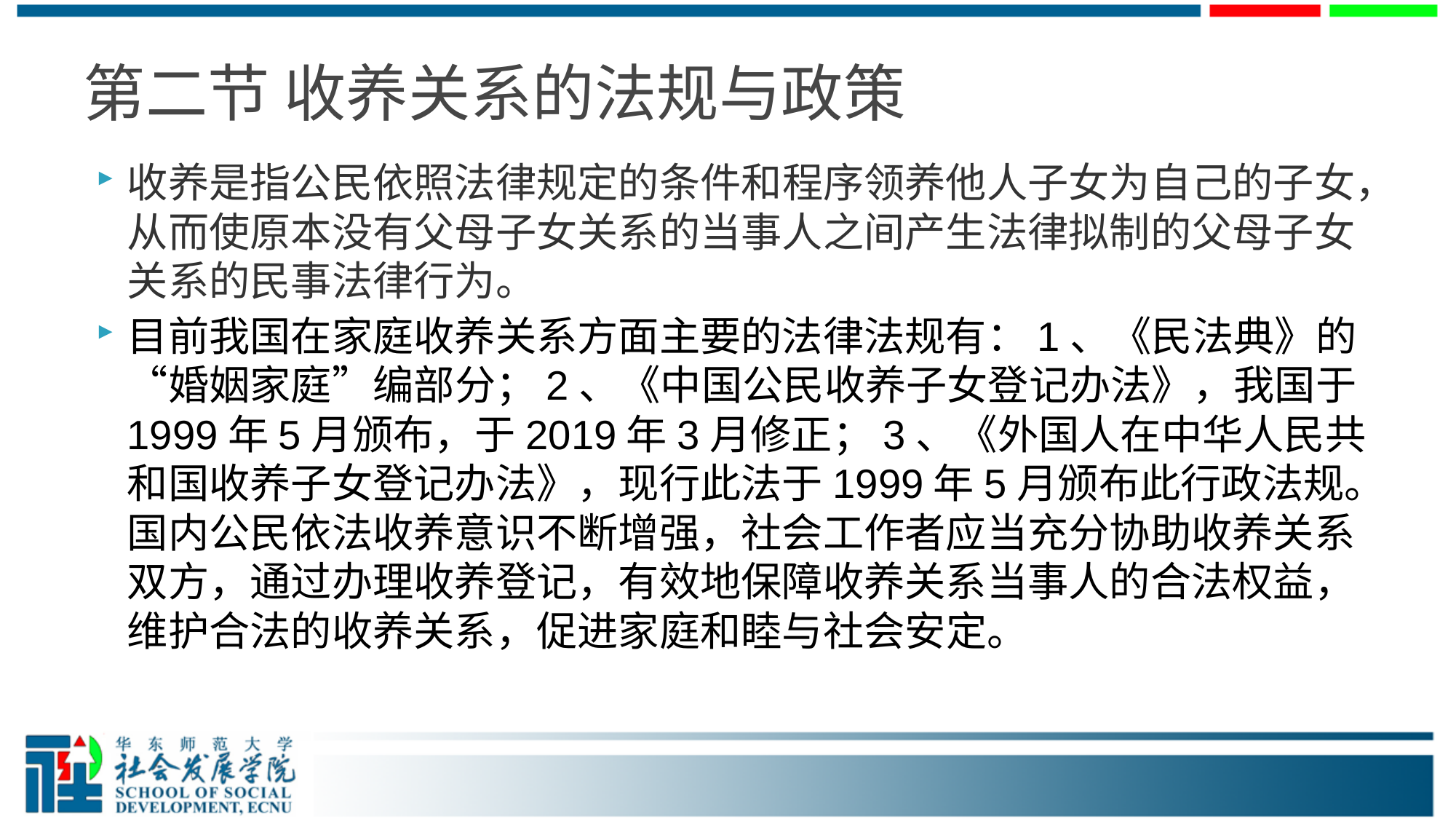

# 第二节 收养关系的法规与政策
收养是指公民依照法律规定的条件和程序领养他人子女为自己的子女，从而使原本没有父母子女关系的当事人之间产生法律拟制的父母子女关系的民事法律行为。
目前我国在家庭收养关系方面主要的法律法规有：1、《民法典》的“婚姻家庭”编部分；2、《中国公民收养子女登记办法》，我国于1999年5月颁布，于2019年3月修正；3、《外国人在中华人民共和国收养子女登记办法》，现行此法于1999年5月颁布此行政法规。国内公民依法收养意识不断增强，社会工作者应当充分协助收养关系双方，通过办理收养登记，有效地保障收养关系当事人的合法权益，维护合法的收养关系，促进家庭和睦与社会安定。